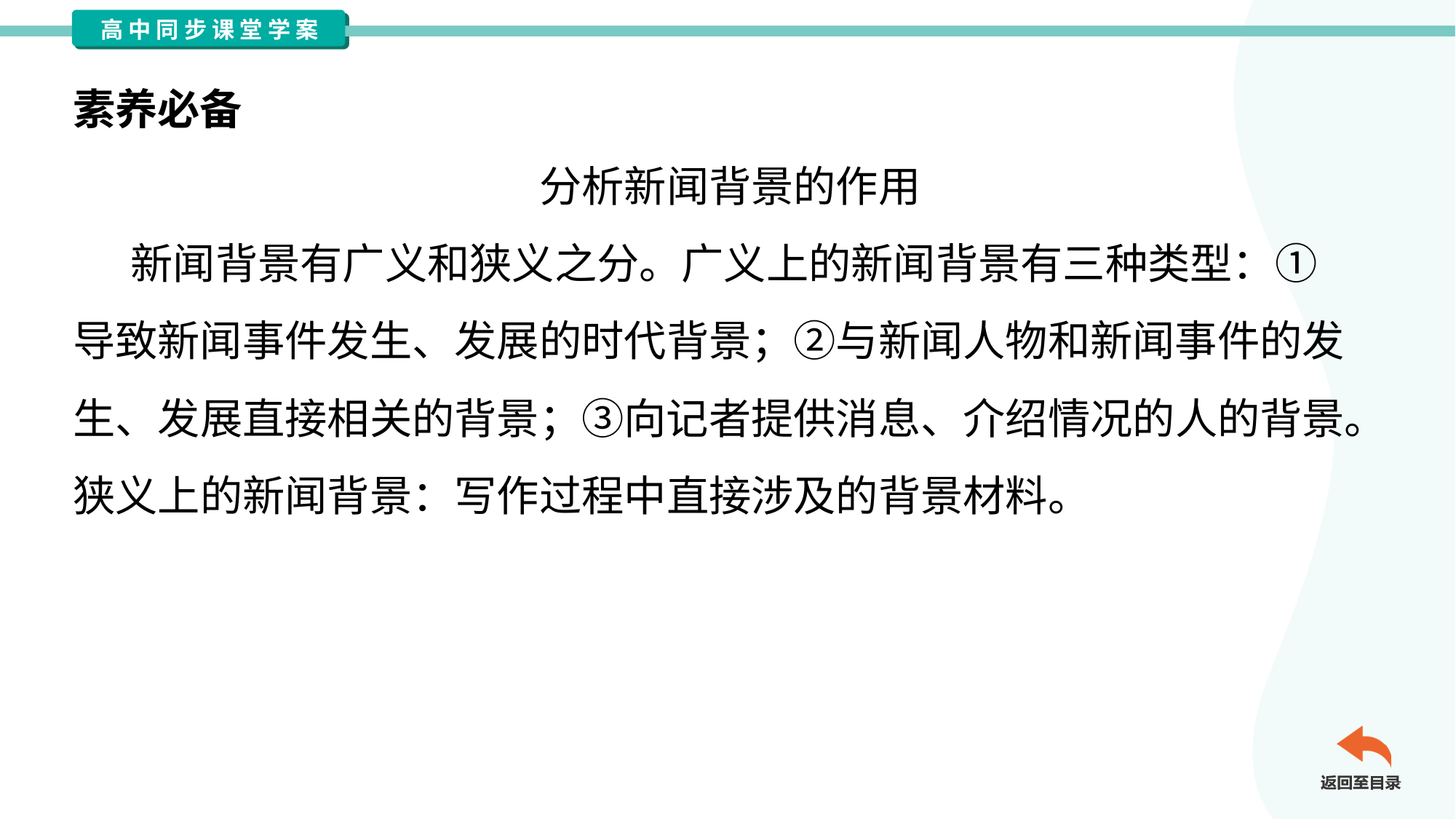

素养必备
分析新闻背景的作用
     新闻背景有广义和狭义之分。广义上的新闻背景有三种类型：①
导致新闻事件发生、发展的时代背景；②与新闻人物和新闻事件的发
生、发展直接相关的背景；③向记者提供消息、介绍情况的人的背景。
狭义上的新闻背景：写作过程中直接涉及的背景材料。